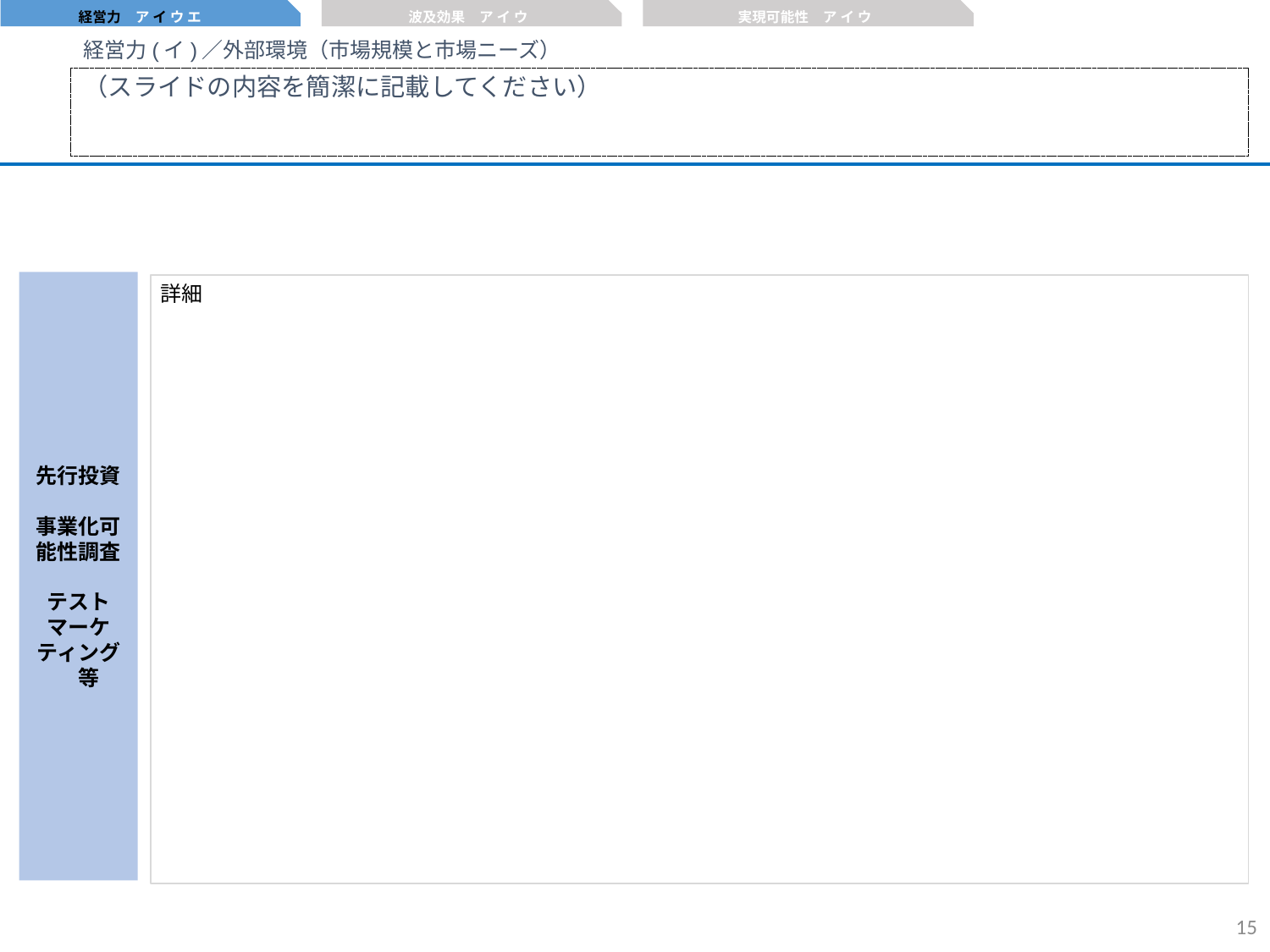

経営力　ア イ ウ エ
波及効果　ア イ ウ
実現可能性　ア イ ウ
経営力(イ)／外部環境（市場規模と市場ニーズ）
（スライドの内容を簡潔に記載してください）
先行投資

事業化可能性調査

テストマーケティング　等
詳細
15